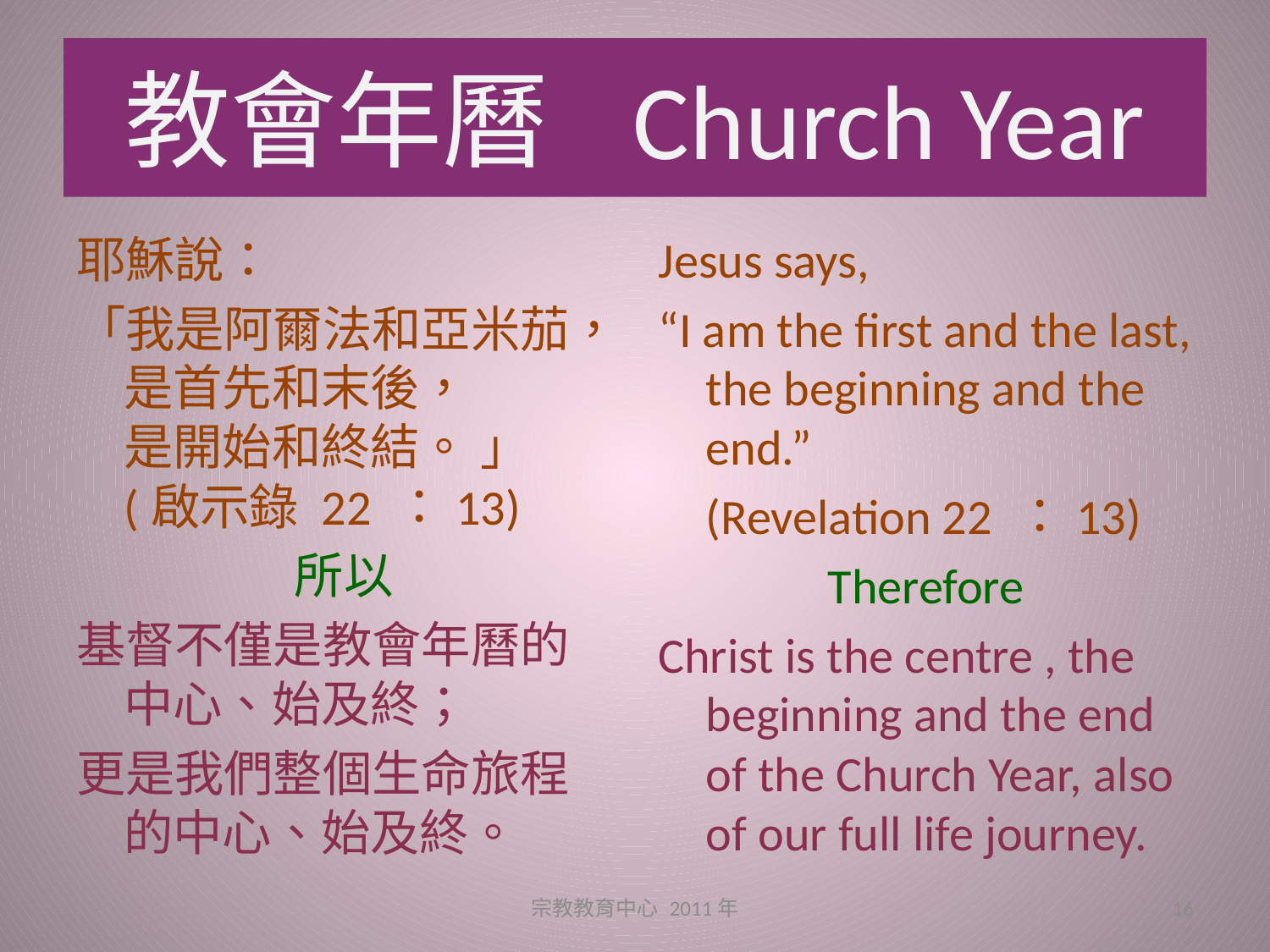

# 教會年曆	Church Year
耶穌說：
「我是阿爾法和亞米茄，是首先和末後，         是開始和終結。 」  (啟示錄 22 ：13)
所以
基督不僅是教會年曆的中心、始及終；
更是我們整個生命旅程的中心、始及終。
Jesus says,
“I am the first and the last, the beginning and the end.”
	(Revelation 22 ：13)
Therefore
Christ is the centre , the beginning and the end of the Church Year, also of our full life journey.

宗教教育中心 2011年
16